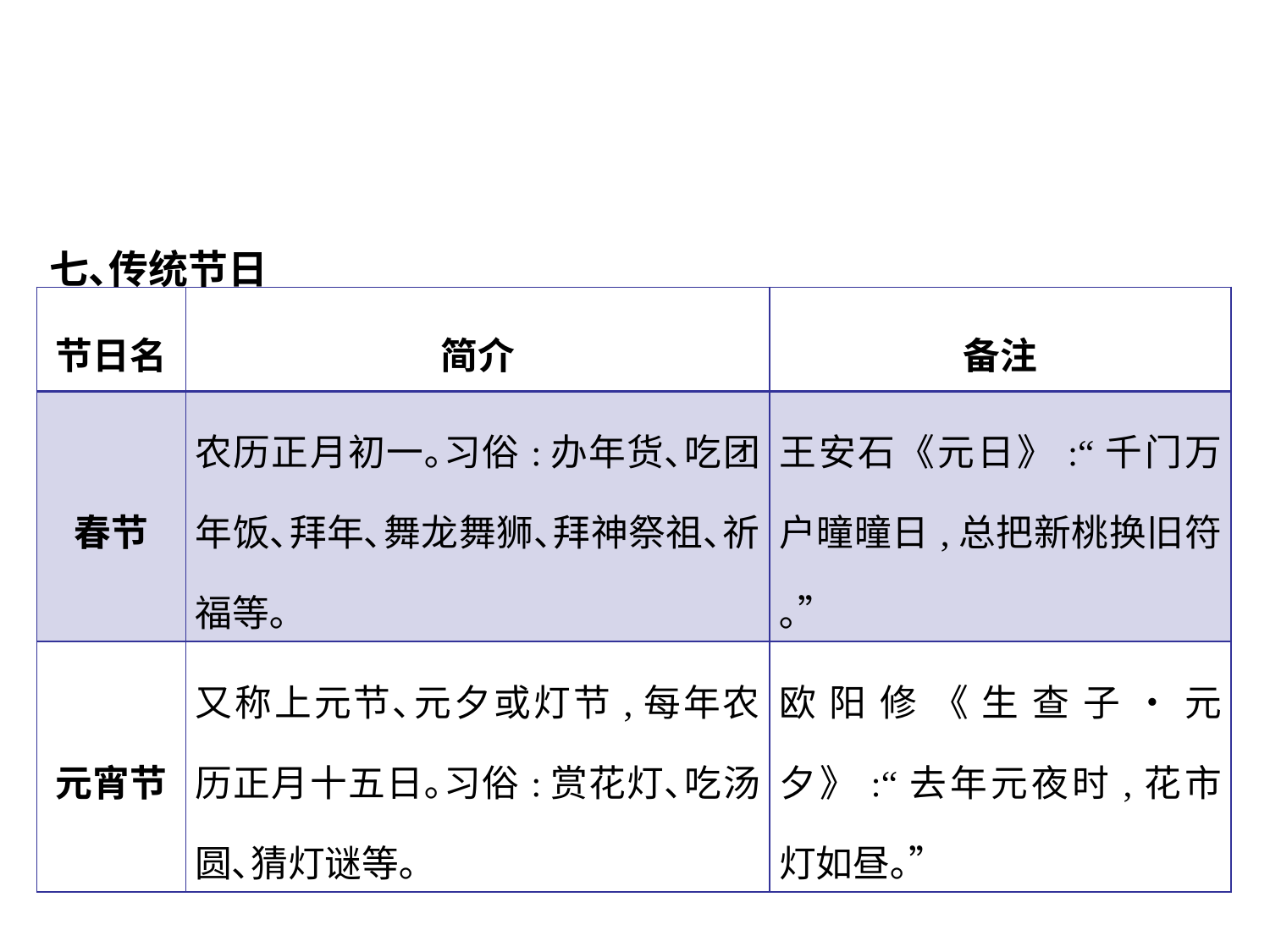

七､传统节日
| 节日名 | 简介 | 备注 |
| --- | --- | --- |
| 春节 | 农历正月初一｡习俗:办年货､吃团年饭､拜年､舞龙舞狮､拜神祭祖､祈福等｡ | 王安石《元日》:“千门万户曈曈日,总把新桃换旧符｡” |
| 元宵节 | 又称上元节､元夕或灯节,每年农历正月十五日｡习俗:赏花灯､吃汤圆､猜灯谜等｡ | 欧阳修《生查子•元夕》:“去年元夜时,花市灯如昼｡” |